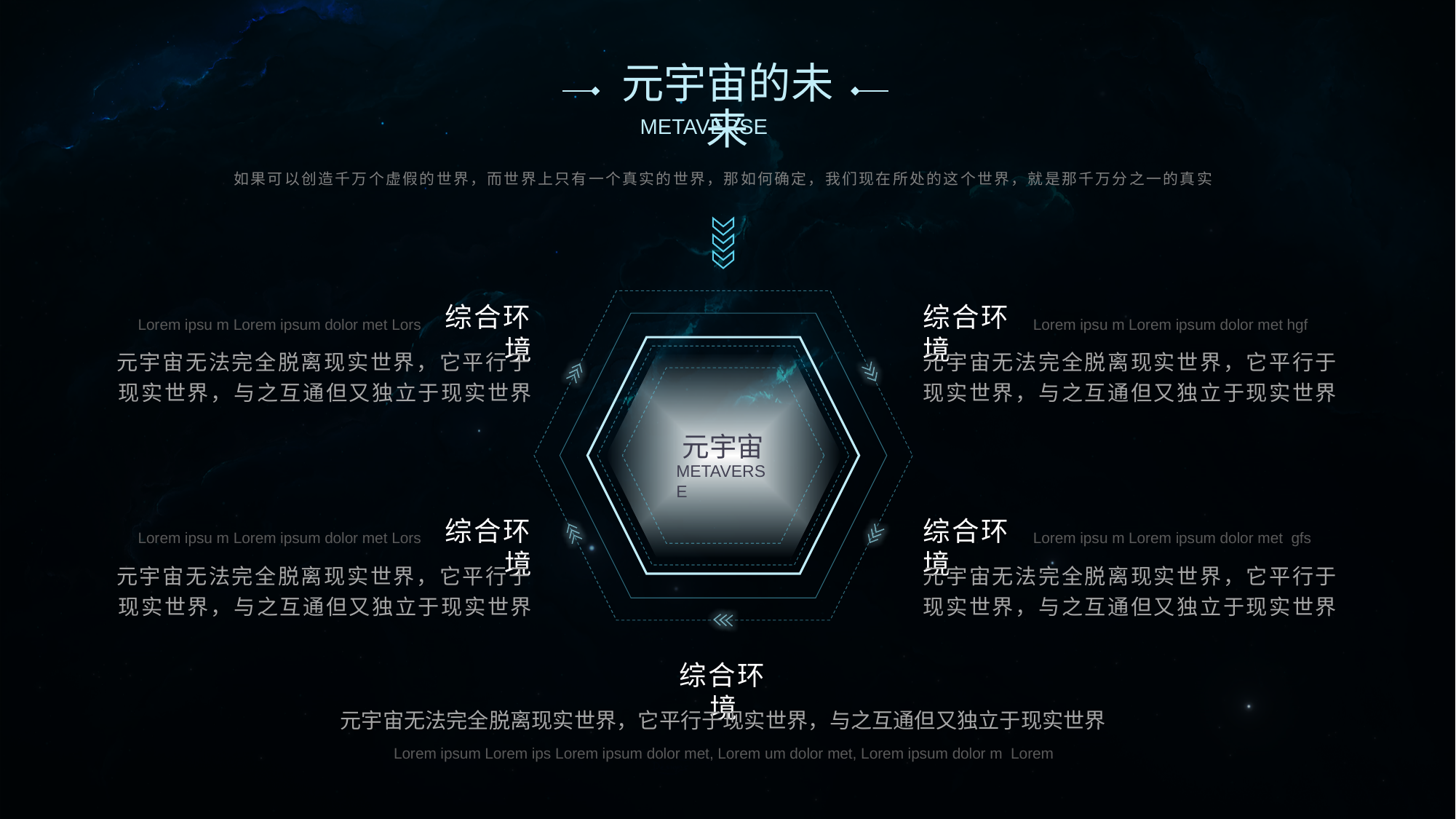

# 元宇宙的未来
如果可以创造千万个虚假的世界，而世界上只有一个真实的世界，那如何确定，我们现在所处的这个世界，就是那千万分之一的真实

综合环境
综合环境
Lorem ipsu m Lorem ipsum dolor met Lors
Lorem ipsu m Lorem ipsum dolor met hgf
元宇宙无法完全脱离现实世界，它平行于现实世界，与之互通但又独立于现实世界
元宇宙无法完全脱离现实世界，它平行于现实世界，与之互通但又独立于现实世界

元宇宙
METAVERSE
综合环境
综合环境
Lorem ipsu m Lorem ipsum dolor met Lors
Lorem ipsu m Lorem ipsum dolor met  gfs

元宇宙无法完全脱离现实世界，它平行于现实世界，与之互通但又独立于现实世界
元宇宙无法完全脱离现实世界，它平行于现实世界，与之互通但又独立于现实世界

综合环境
元宇宙无法完全脱离现实世界，它平行于现实世界，与之互通但又独立于现实世界
Lorem ipsum Lorem ips Lorem ipsum dolor met, Lorem um dolor met, Lorem ipsum dolor m  Lorem